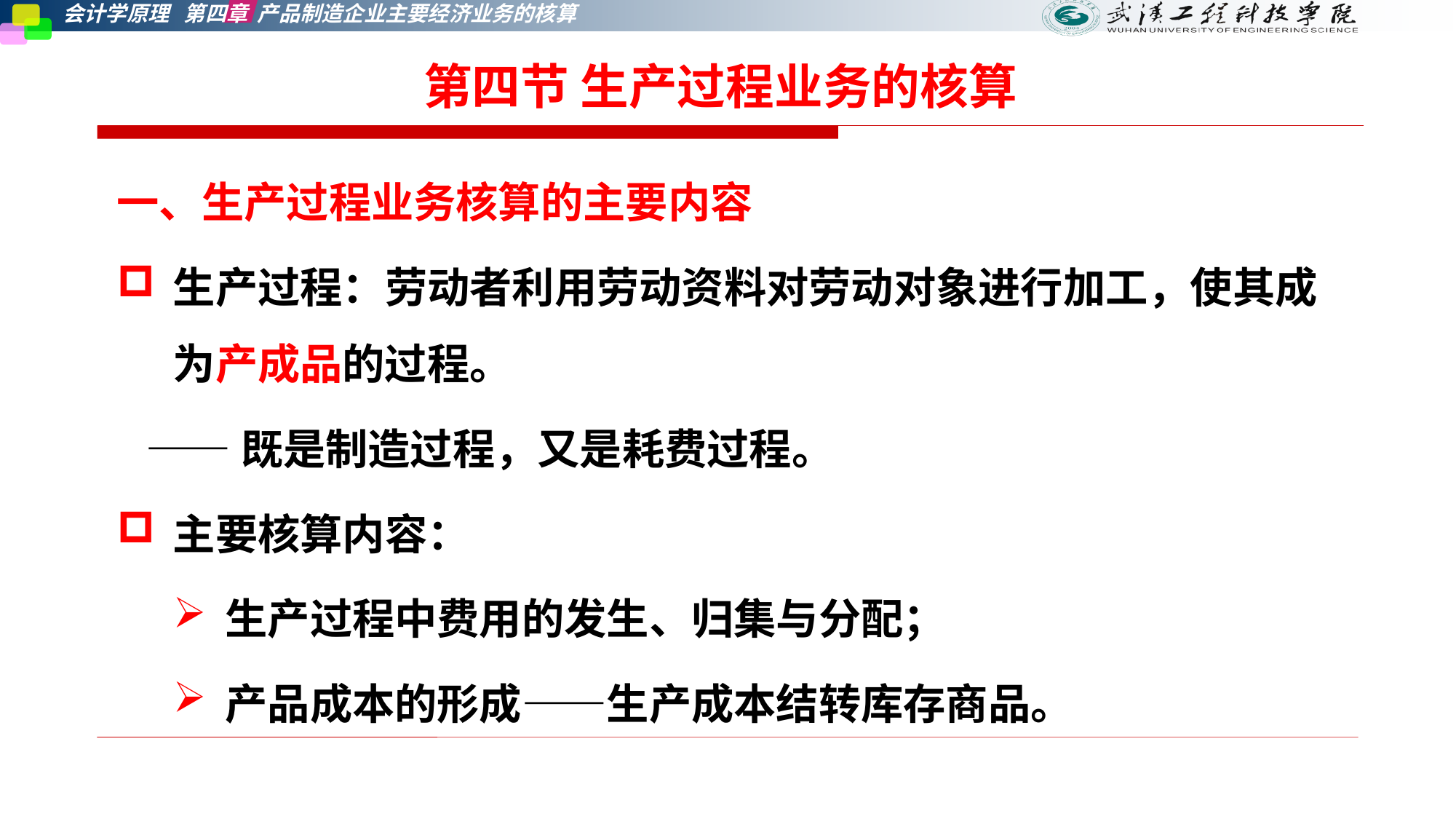

# 第四节 生产过程业务的核算
一、生产过程业务核算的主要内容
生产过程：劳动者利用劳动资料对劳动对象进行加工，使其成为产成品的过程。
   ——既是制造过程，又是耗费过程。
主要核算内容：
生产过程中费用的发生、归集与分配；
产品成本的形成——生产成本结转库存商品。